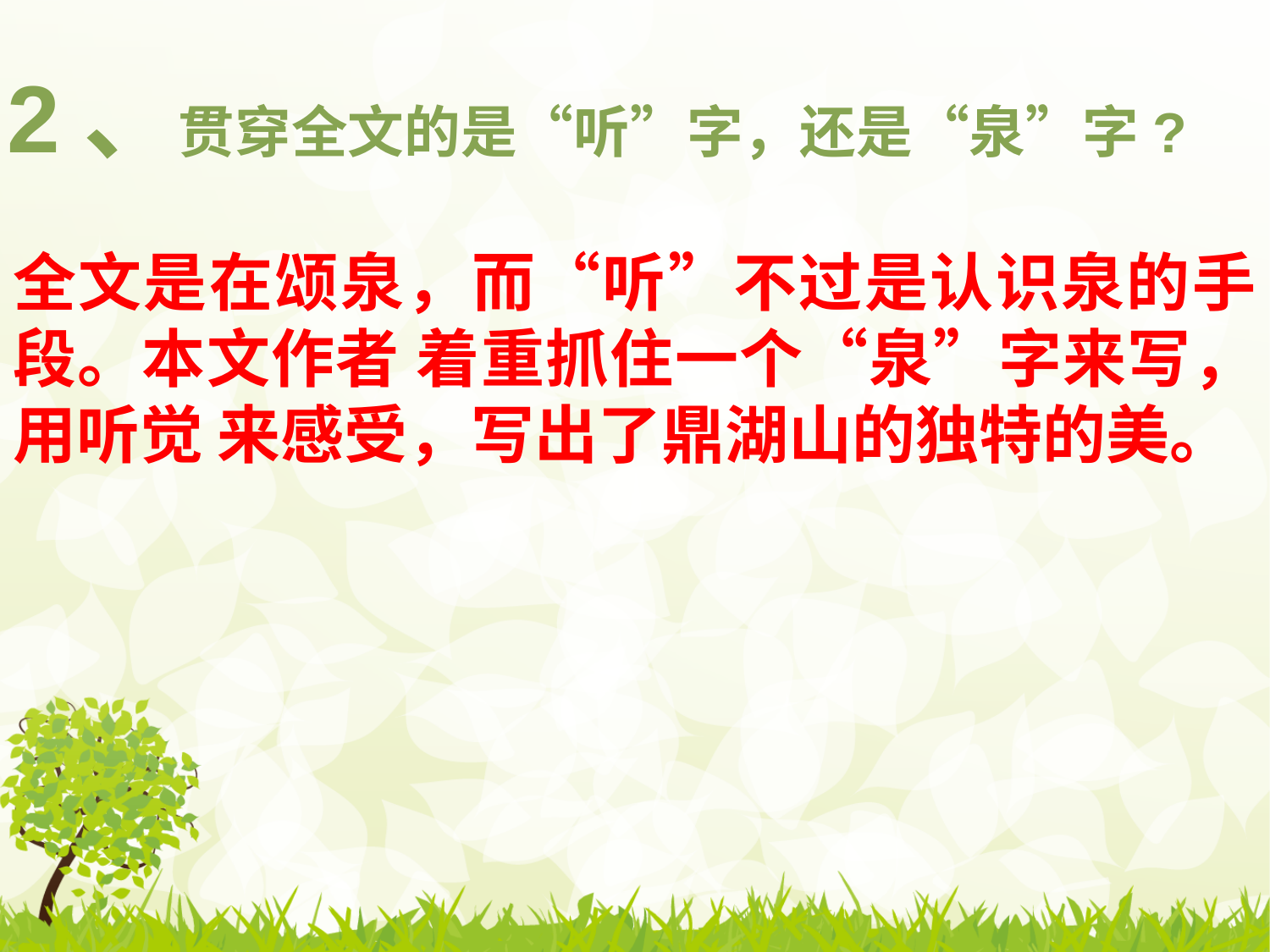

# 2、贯穿全文的是“听”字，还是“泉”字?
全文是在颂泉，而“听”不过是认识泉的手段。本文作者 着重抓住一个“泉”字来写，用听觉 来感受，写出了鼎湖山的独特的美。